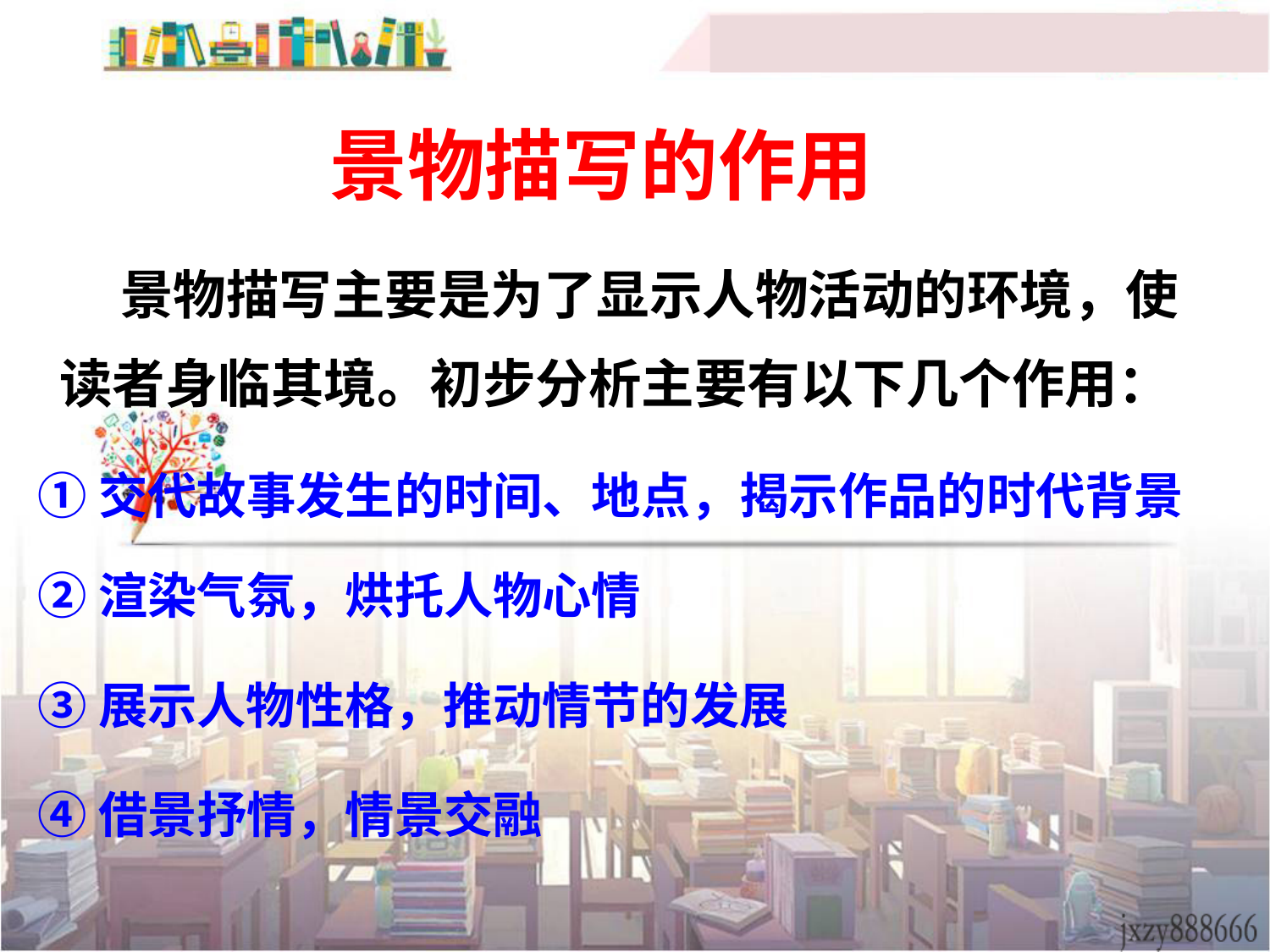

景物描写的作用
    景物描写主要是为了显示人物活动的环境，使读者身临其境。初步分析主要有以下几个作用：
①交代故事发生的时间、地点，揭示作品的时代背景
②渲染气氛，烘托人物心情
③展示人物性格，推动情节的发展
④借景抒情，情景交融